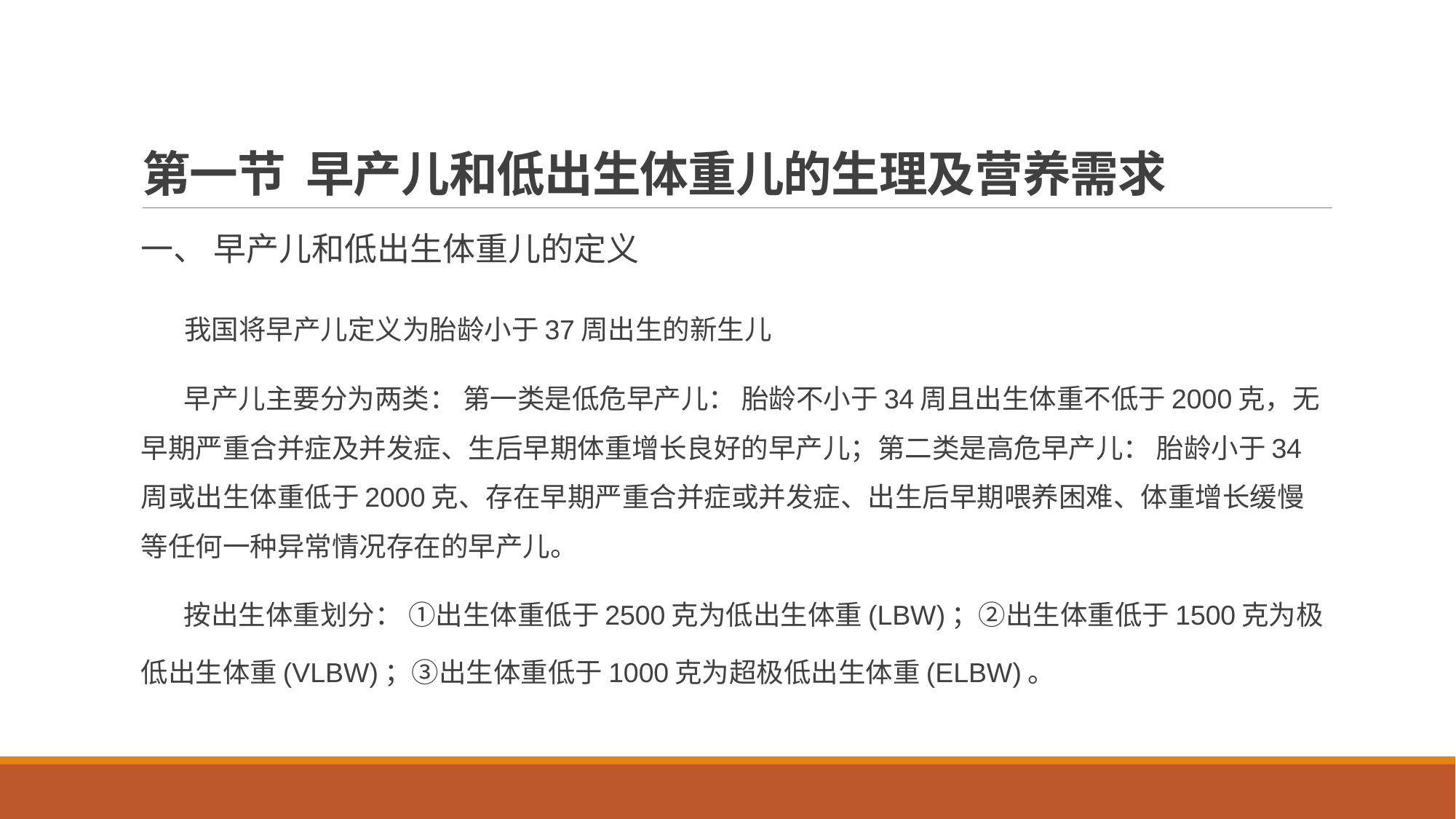

# 第一节  早产儿和低出生体重儿的生理及营养需求
一、 早产儿和低出生体重儿的定义
     我国将早产儿定义为胎龄小于37周出生的新生儿
      早产儿主要分为两类： 第一类是低危早产儿： 胎龄不小于34周且出生体重不低于2000克，无早期严重合并症及并发症、生后早期体重增长良好的早产儿；第二类是高危早产儿： 胎龄小于34周或出生体重低于2000克、存在早期严重合并症或并发症、出生后早期喂养困难、体重增长缓慢等任何一种异常情况存在的早产儿。
      按出生体重划分： ①出生体重低于2500克为低出生体重(LBW)；②出生体重低于1500克为极低出生体重(VLBW)；③出生体重低于1000克为超极低出生体重(ELBW)。